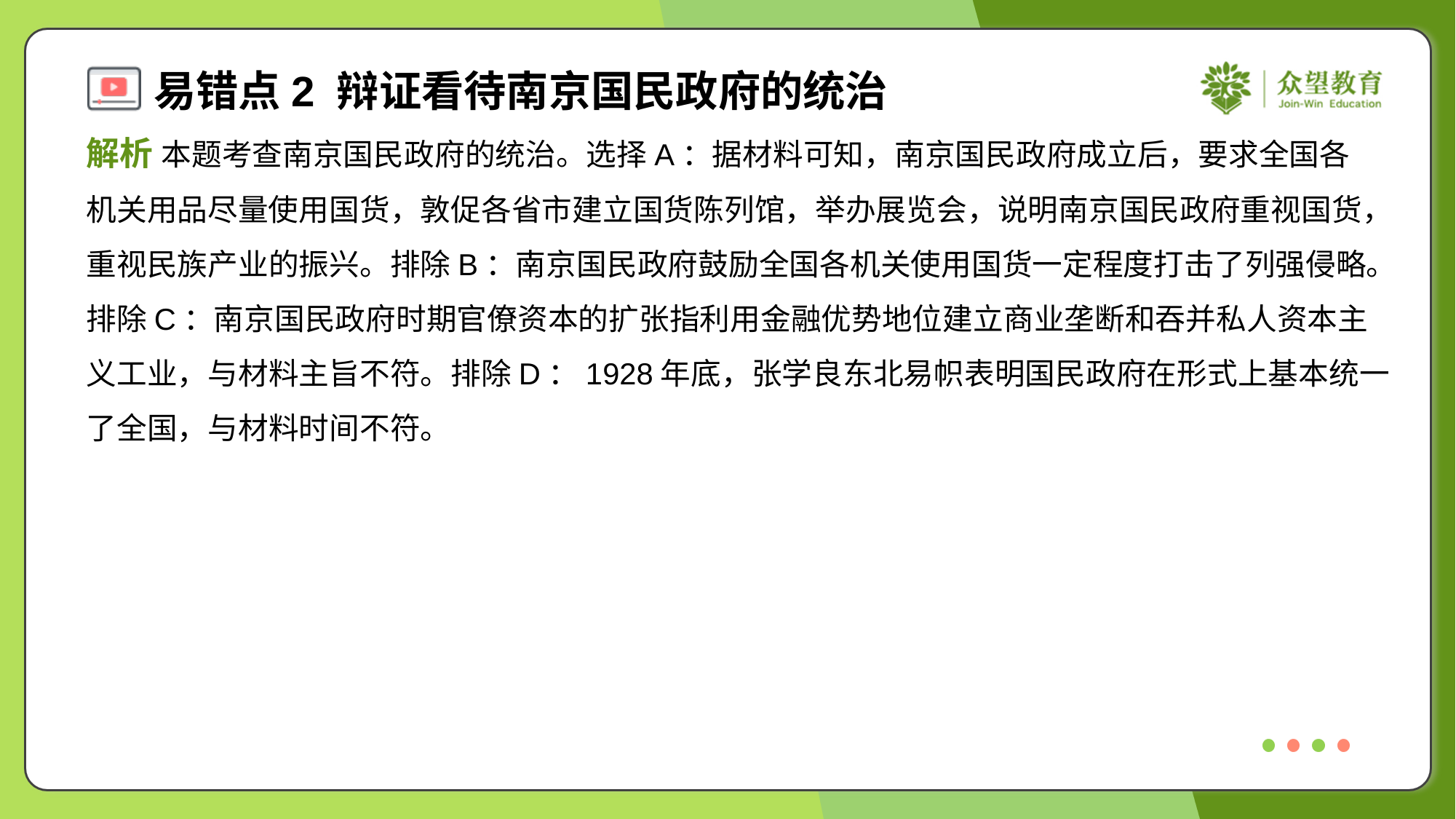

解析 本题考查南京国民政府的统治。选择A：据材料可知，南京国民政府成立后，要求全国各
机关用品尽量使用国货，敦促各省市建立国货陈列馆，举办展览会，说明南京国民政府重视国货，
重视民族产业的振兴。排除B：南京国民政府鼓励全国各机关使用国货一定程度打击了列强侵略。
排除C：南京国民政府时期官僚资本的扩张指利用金融优势地位建立商业垄断和吞并私人资本主
义工业，与材料主旨不符。排除D：1928年底，张学良东北易帜表明国民政府在形式上基本统一
了全国，与材料时间不符。